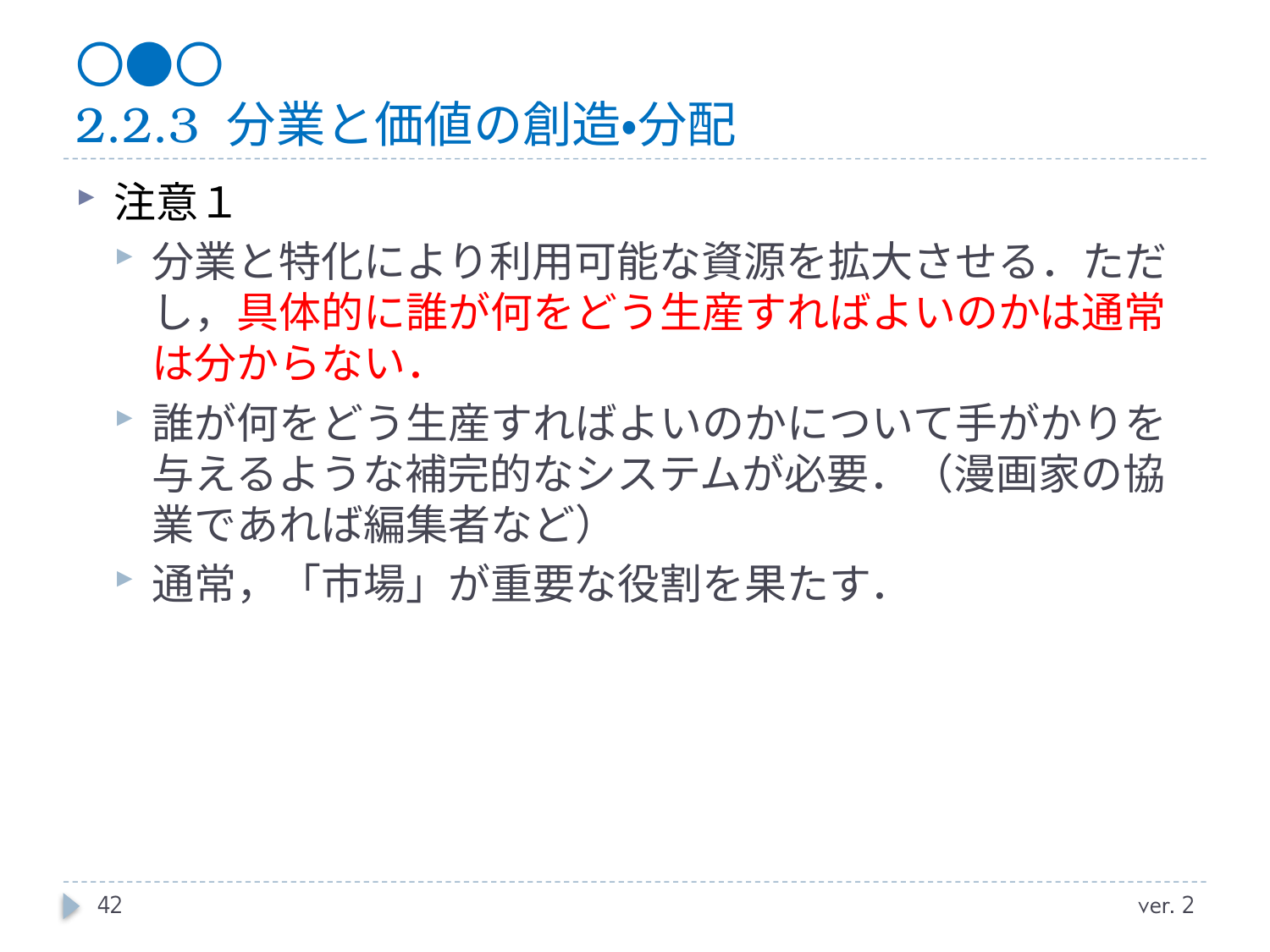

# 〇●〇 2.2.3 分業と価値の創造・分配
注意１
分業と特化により利用可能な資源を拡大させる．ただし，具体的に誰が何をどう生産すればよいのかは通常は分からない．
誰が何をどう生産すればよいのかについて手がかりを与えるような補完的なシステムが必要．（漫画家の協業であれば編集者など）
通常，「市場」が重要な役割を果たす．

42
ver. 2